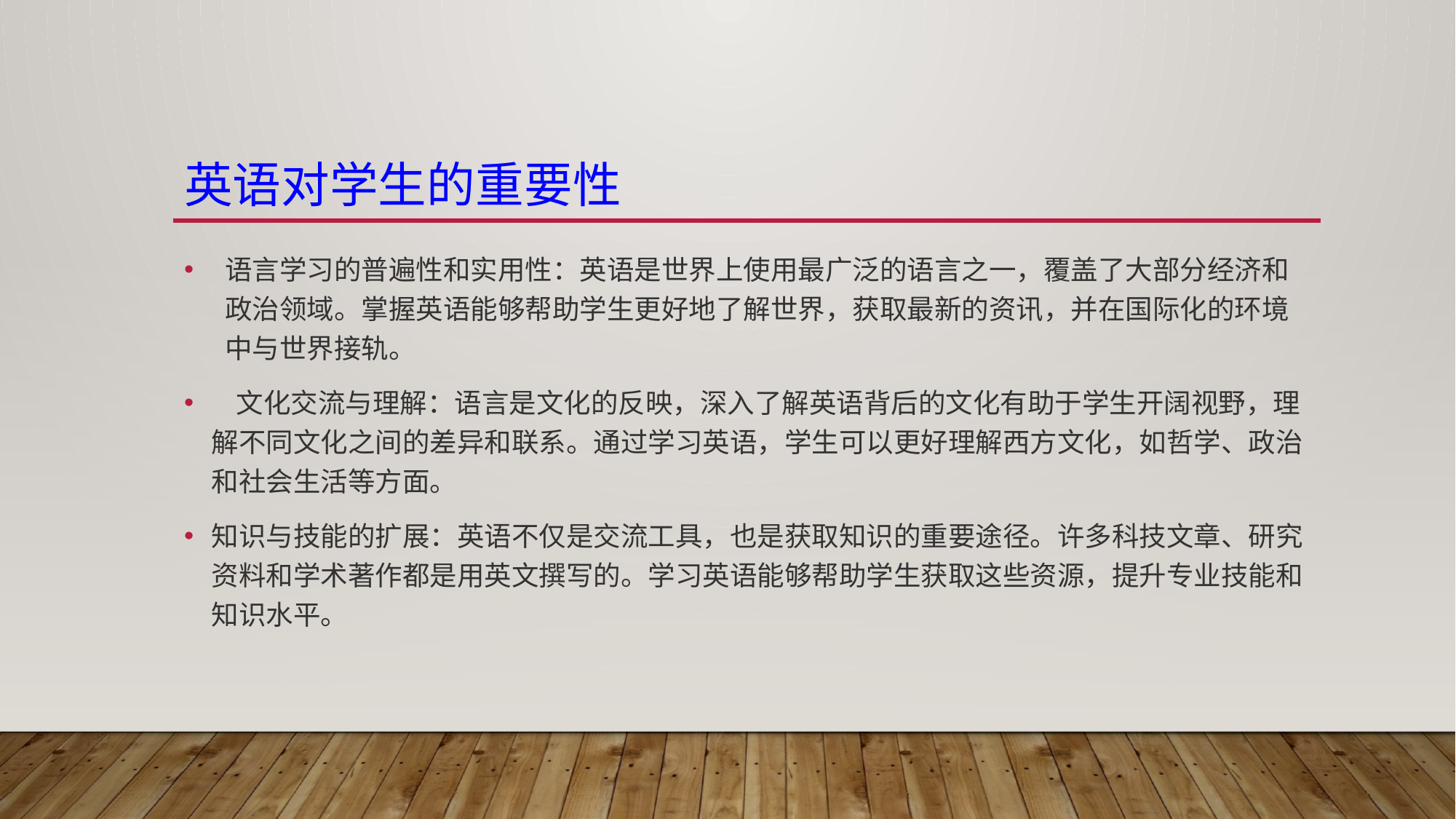

# 英语对学生的重要性
语言学习的普遍性和实用性：英语是世界上使用最广泛的语言之一，覆盖了大部分经济和政治领域。掌握英语能够帮助学生更好地了解世界，获取最新的资讯，并在国际化的环境中与世界接轨。
   文化交流与理解：语言是文化的反映，深入了解英语背后的文化有助于学生开阔视野，理解不同文化之间的差异和联系。通过学习英语，学生可以更好理解西方文化，如哲学、政治和社会生活等方面。
知识与技能的扩展：英语不仅是交流工具，也是获取知识的重要途径。许多科技文章、研究资料和学术著作都是用英文撰写的。学习英语能够帮助学生获取这些资源，提升专业技能和知识水平。